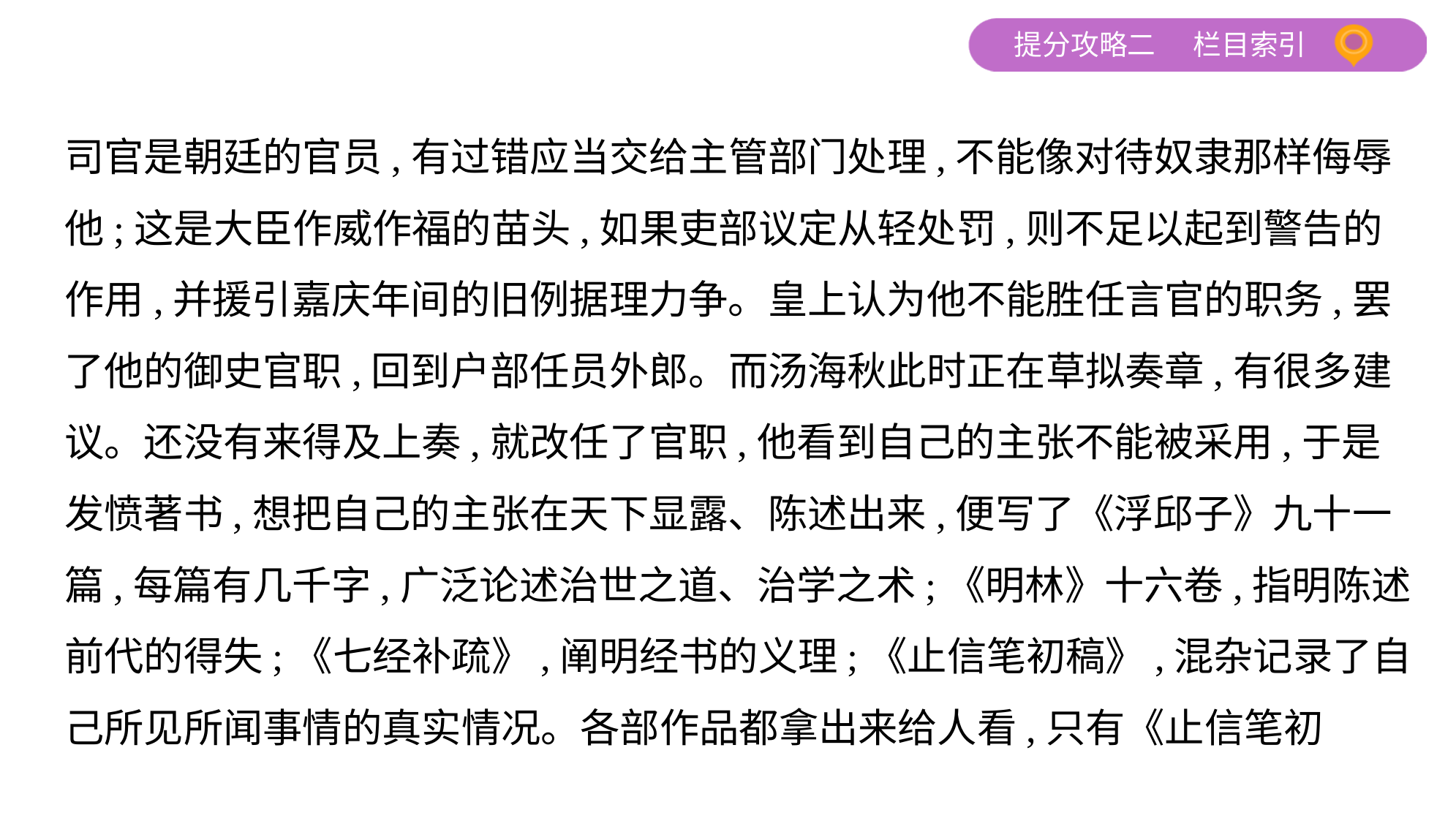

司官是朝廷的官员,有过错应当交给主管部门处理,不能像对待奴隶那样侮辱
他;这是大臣作威作福的苗头,如果吏部议定从轻处罚,则不足以起到警告的
作用,并援引嘉庆年间的旧例据理力争。皇上认为他不能胜任言官的职务,罢
了他的御史官职,回到户部任员外郎。而汤海秋此时正在草拟奏章,有很多建
议。还没有来得及上奏,就改任了官职,他看到自己的主张不能被采用,于是
发愤著书,想把自己的主张在天下显露、陈述出来,便写了《浮邱子》九十一
篇,每篇有几千字,广泛论述治世之道、治学之术;《明林》十六卷,指明陈述
前代的得失;《七经补疏》,阐明经书的义理;《止信笔初稿》,混杂记录了自
己所见所闻事情的真实情况。各部作品都拿出来给人看,只有《止信笔初